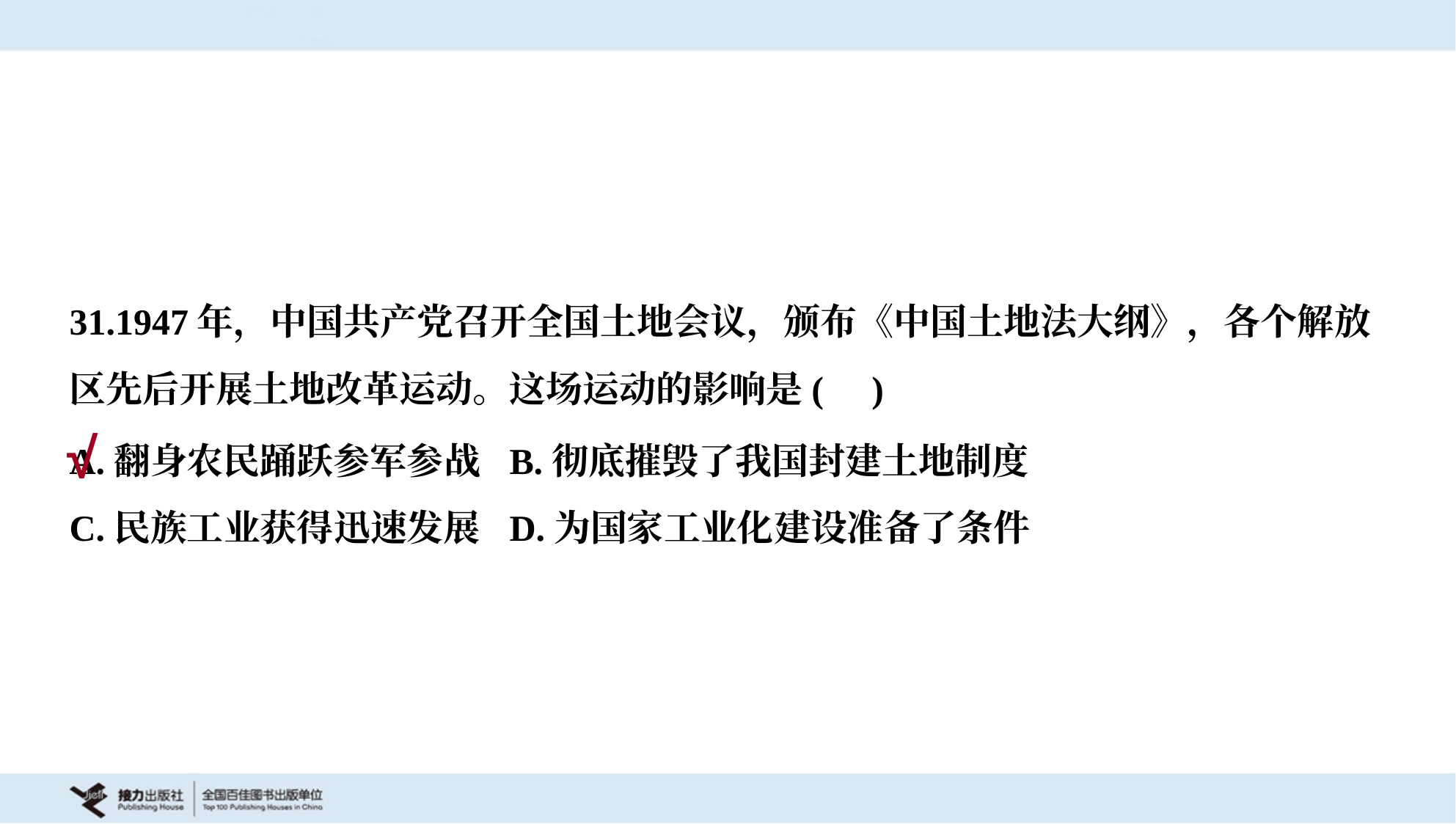

31.1947年，中国共产党召开全国土地会议，颁布《中国土地法大纲》，各个解放
区先后开展土地改革运动。这场运动的影响是(     )
A.翻身农民踊跃参军参战	B.彻底摧毁了我国封建土地制度
C.民族工业获得迅速发展	D.为国家工业化建设准备了条件
√